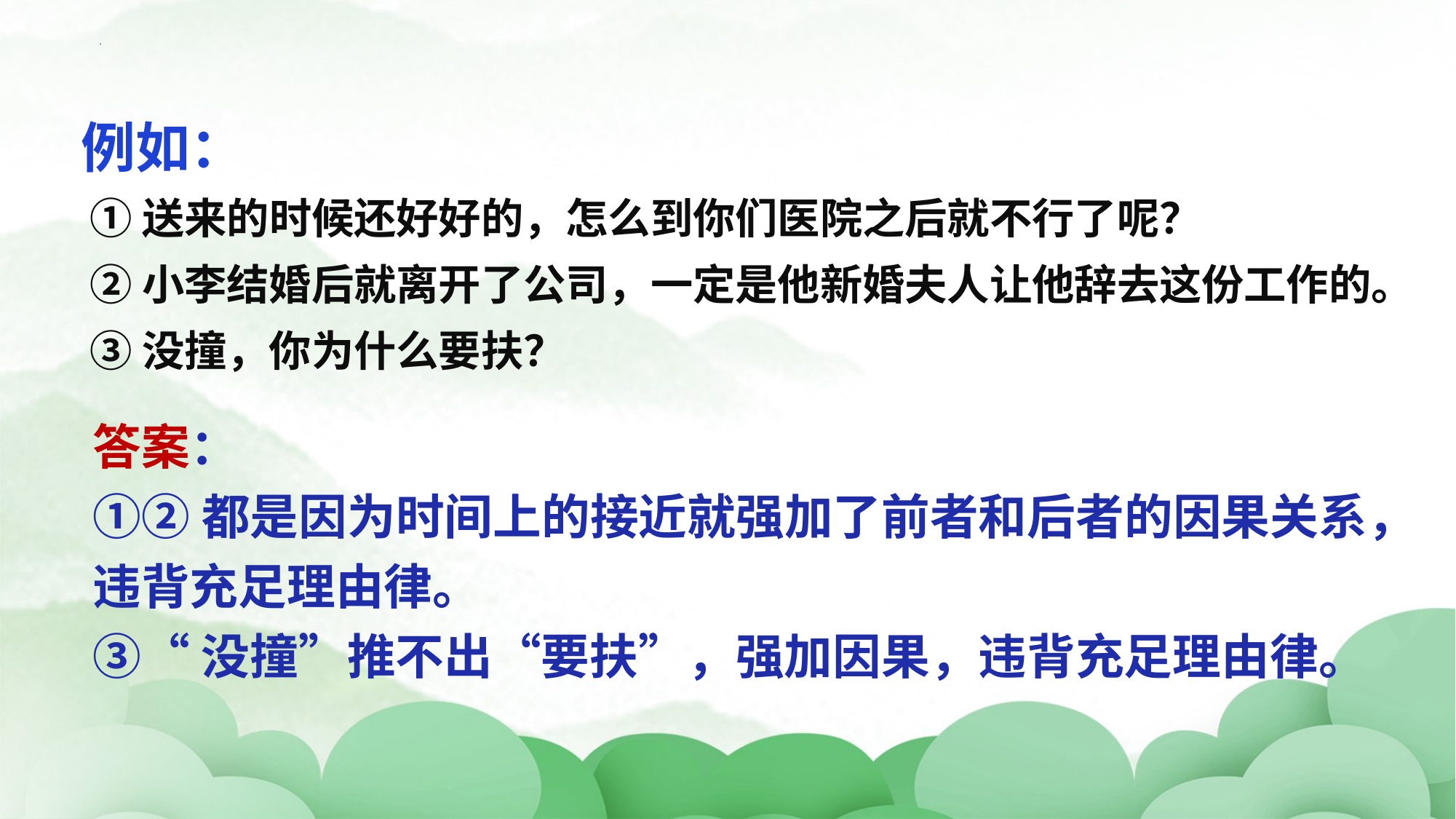

例如：
①送来的时候还好好的，怎么到你们医院之后就不行了呢？
②小李结婚后就离开了公司，一定是他新婚夫人让他辞去这份工作的。
③没撞，你为什么要扶？
答案：
①②都是因为时间上的接近就强加了前者和后者的因果关系，违背充足理由律。
③“没撞”推不出“要扶”，强加因果，违背充足理由律。